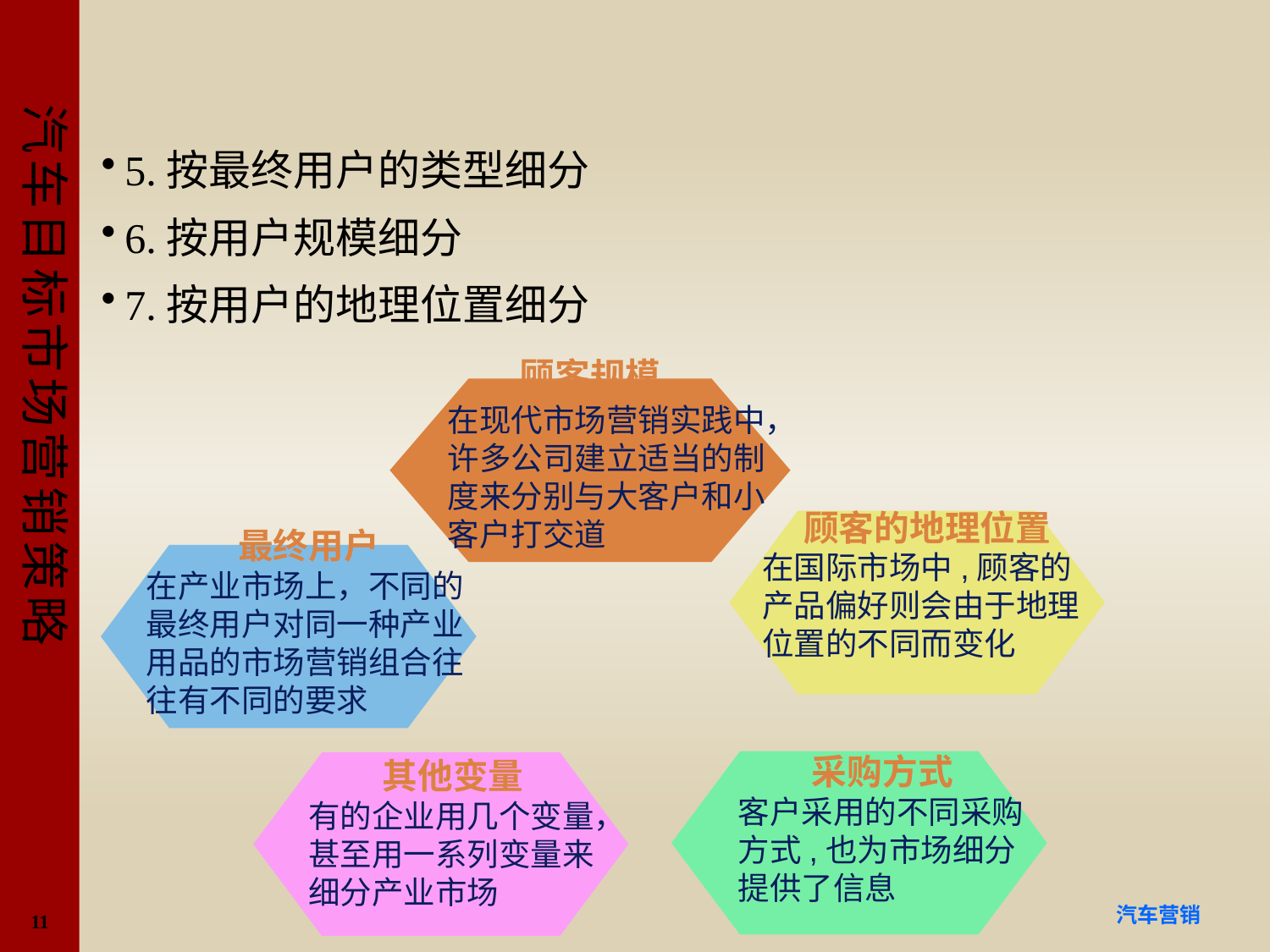

#
5.按最终用户的类型细分
6.按用户规模细分
7.按用户的地理位置细分

顾客规模

在现代市场营销实践中，许多公司建立适当的制度来分别与大客户和小客户打交道
顾客的地理位置
在国际市场中,顾客的产品偏好则会由于地理位置的不同而变化

最终用户
在产业市场上，不同的最终用户对同一种产业用品的市场营销组合往往有不同的要求
采购方式
客户采用的不同采购方式,也为市场细分提供了信息
其他变量
有的企业用几个变量，甚至用一系列变量来细分产业市场
11